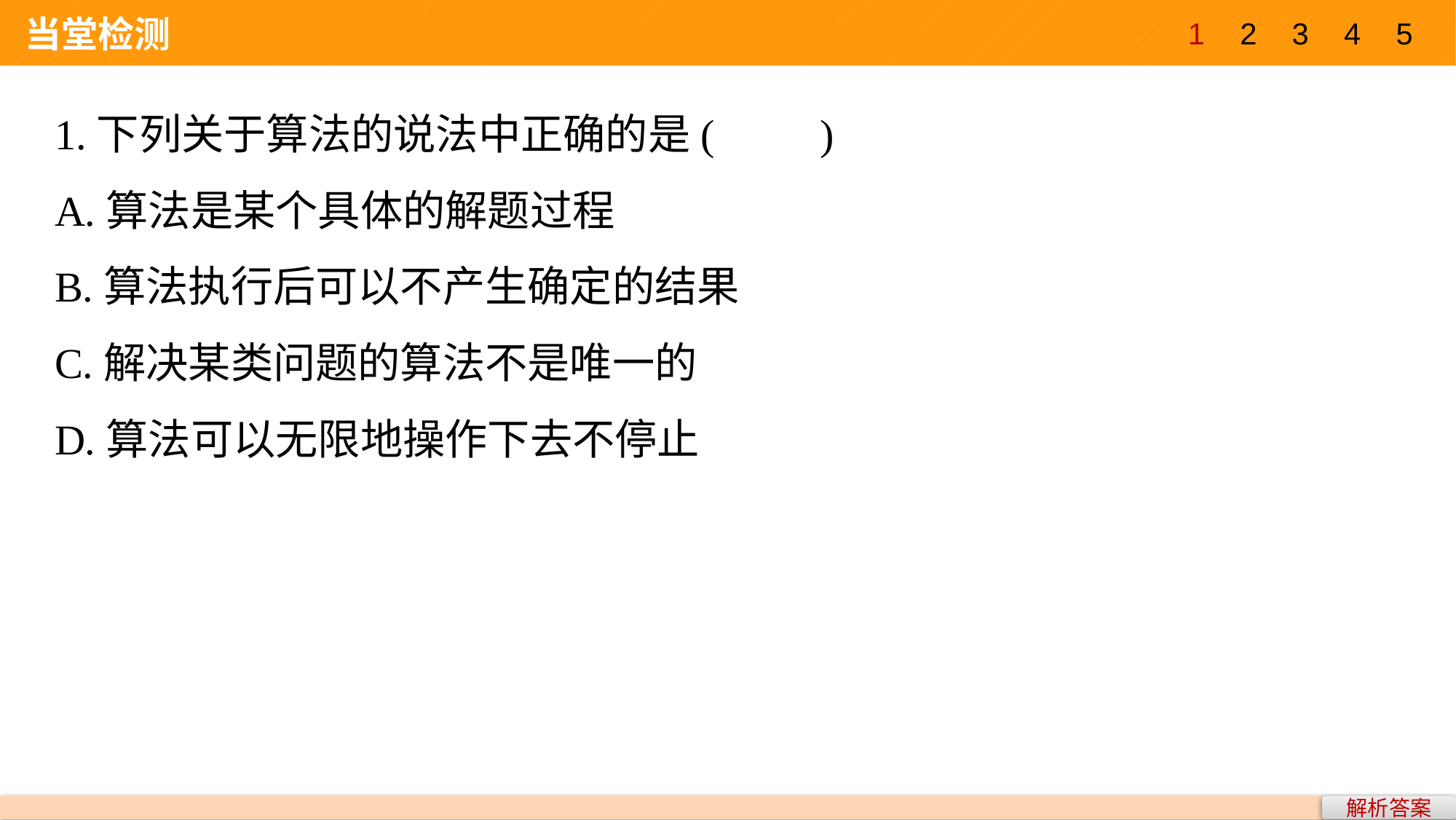

1
2
3
4
5
  当堂检测
1.下列关于算法的说法中正确的是(　　)
A.算法是某个具体的解题过程
B.算法执行后可以不产生确定的结果
C.解决某类问题的算法不是唯一的
D.算法可以无限地操作下去不停止
解析答案